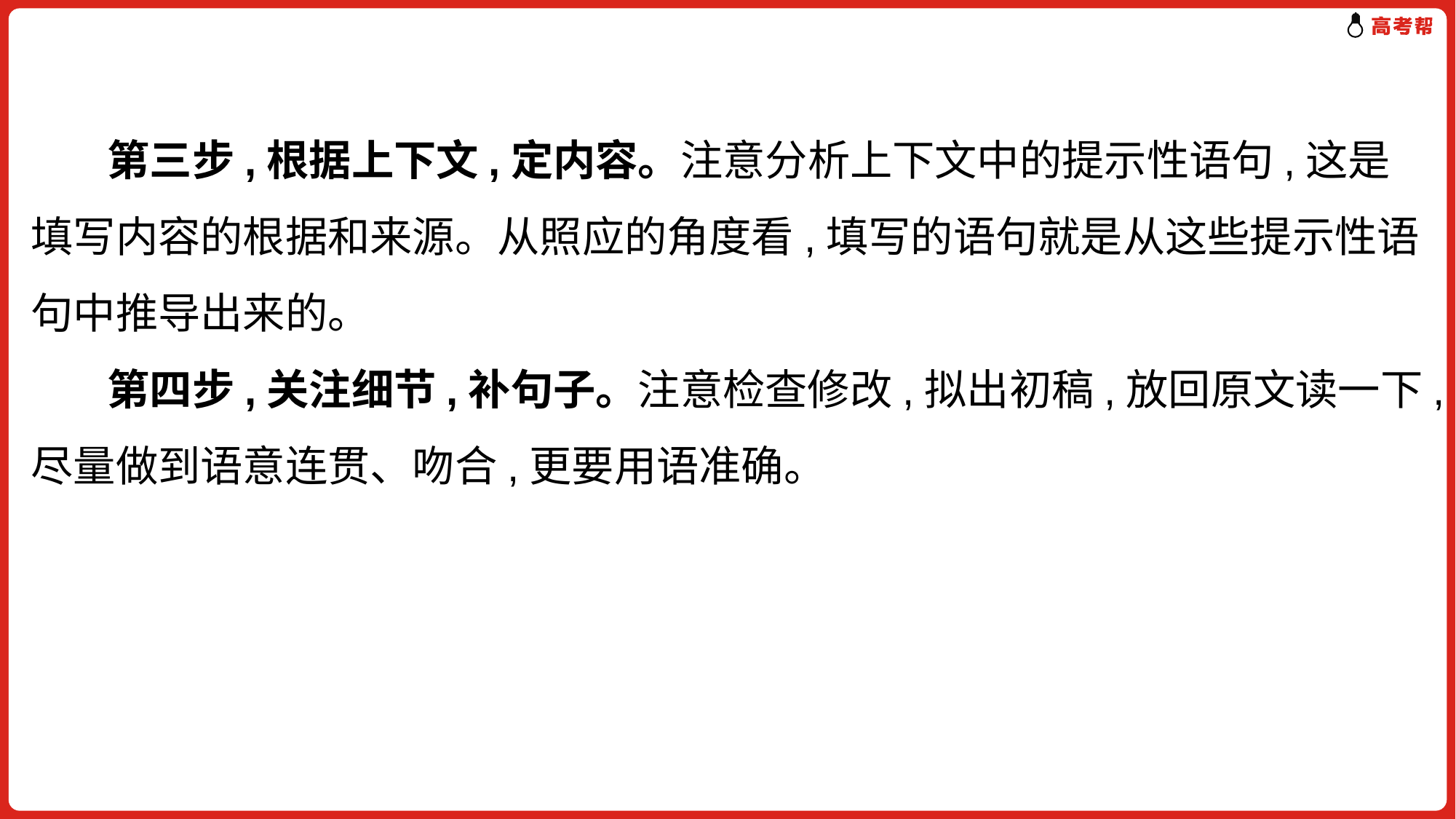

第三步,根据上下文,定内容。注意分析上下文中的提示性语句,这是填写内容的根据和来源。从照应的角度看,填写的语句就是从这些提示性语句中推导出来的。
       第四步,关注细节,补句子。注意检查修改,拟出初稿,放回原文读一下,尽量做到语意连贯、吻合,更要用语准确。